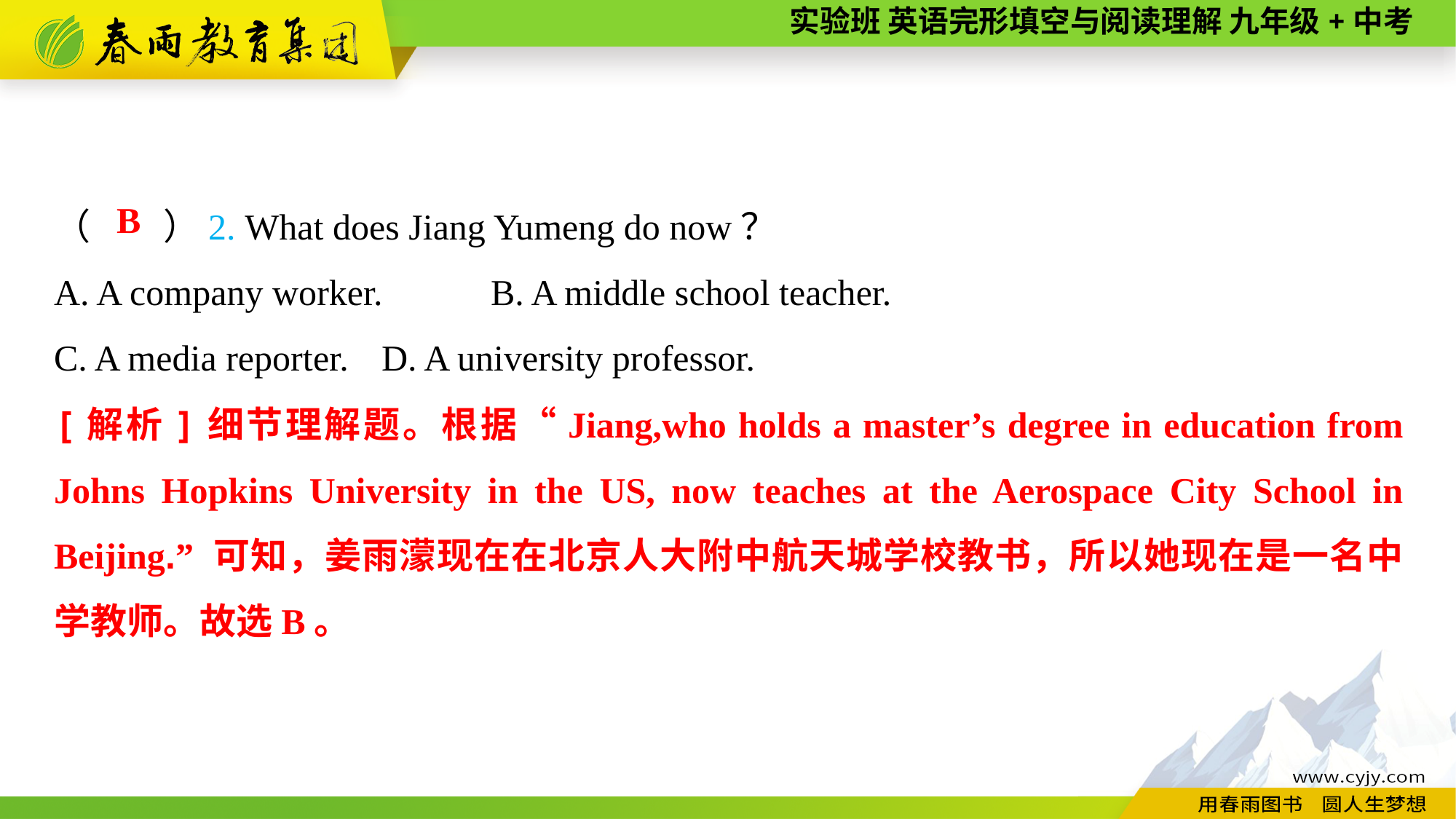

（　　）2. What does Jiang Yumeng do now？
A. A company worker.	B. A middle school teacher.
C. A media reporter.	D. A university professor.
B
[解析]细节理解题。根据“Jiang,who holds a master’s degree in education from Johns Hopkins University in the US, now teaches at the Aerospace City School in Beijing.” 可知，姜雨濛现在在北京人大附中航天城学校教书，所以她现在是一名中学教师。故选B。